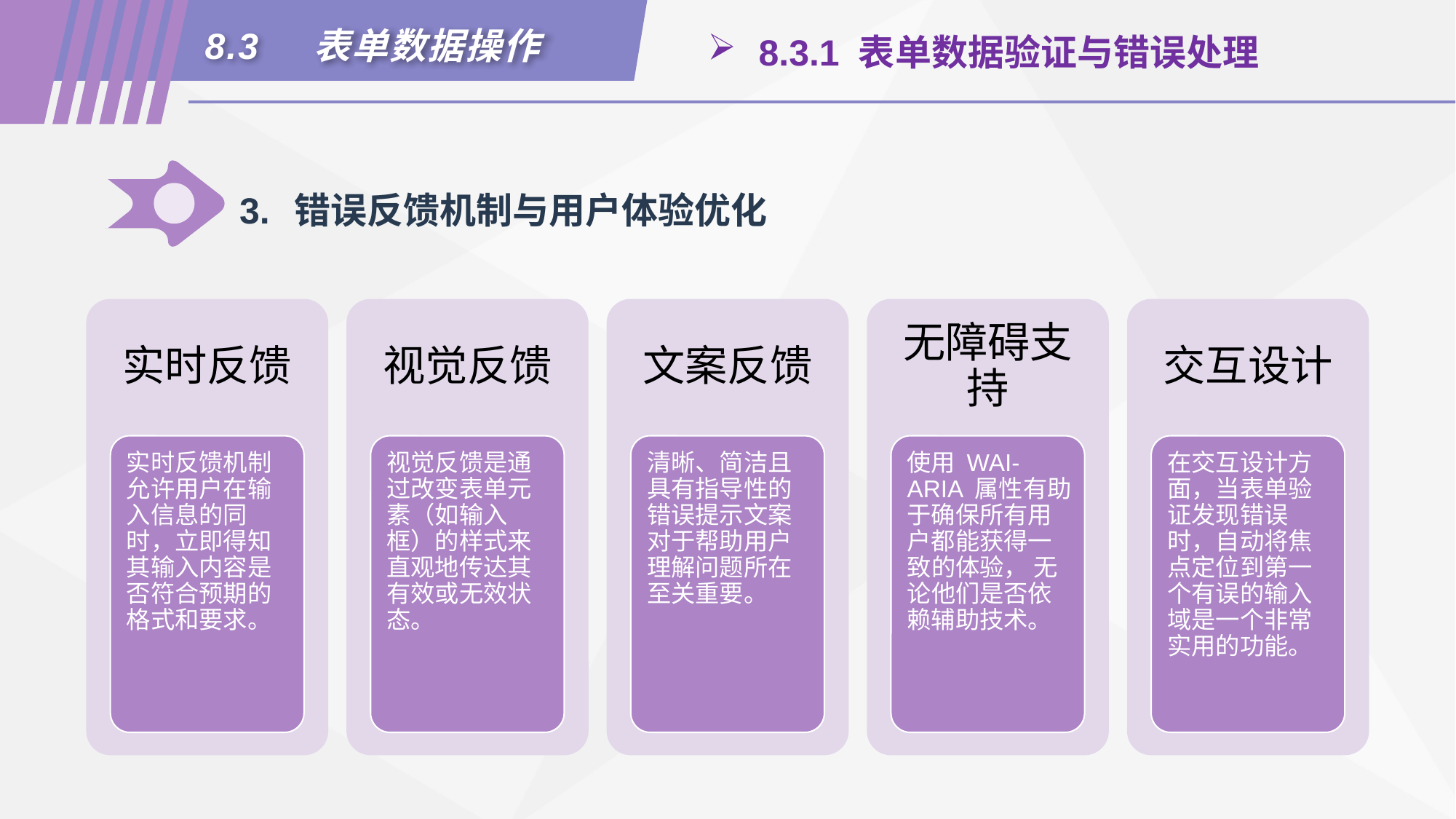

8.3	表单数据操作
 8.3.1 表单数据验证与错误处理

3.	错误反馈机制与用户体验优化
实时反馈
实时反馈机制允许用户在输入信息的同时，立即得知其输入内容是否符合预期的格式和要求。
视觉反馈
视觉反馈是通过改变表单元素（如输入框）的样式来直观地传达其有效或无效状态。
文案反馈
清晰、简洁且具有指导性的错误提示文案对于帮助用户理解问题所在至关重要。
无障碍支持
使用 WAI-ARIA 属性有助于确保所有用户都能获得一致的体验， 无论他们是否依赖辅助技术。
交互设计
在交互设计方面，当表单验证发现错误时，自动将焦点定位到第一个有误的输入域是一个非常实用的功能。